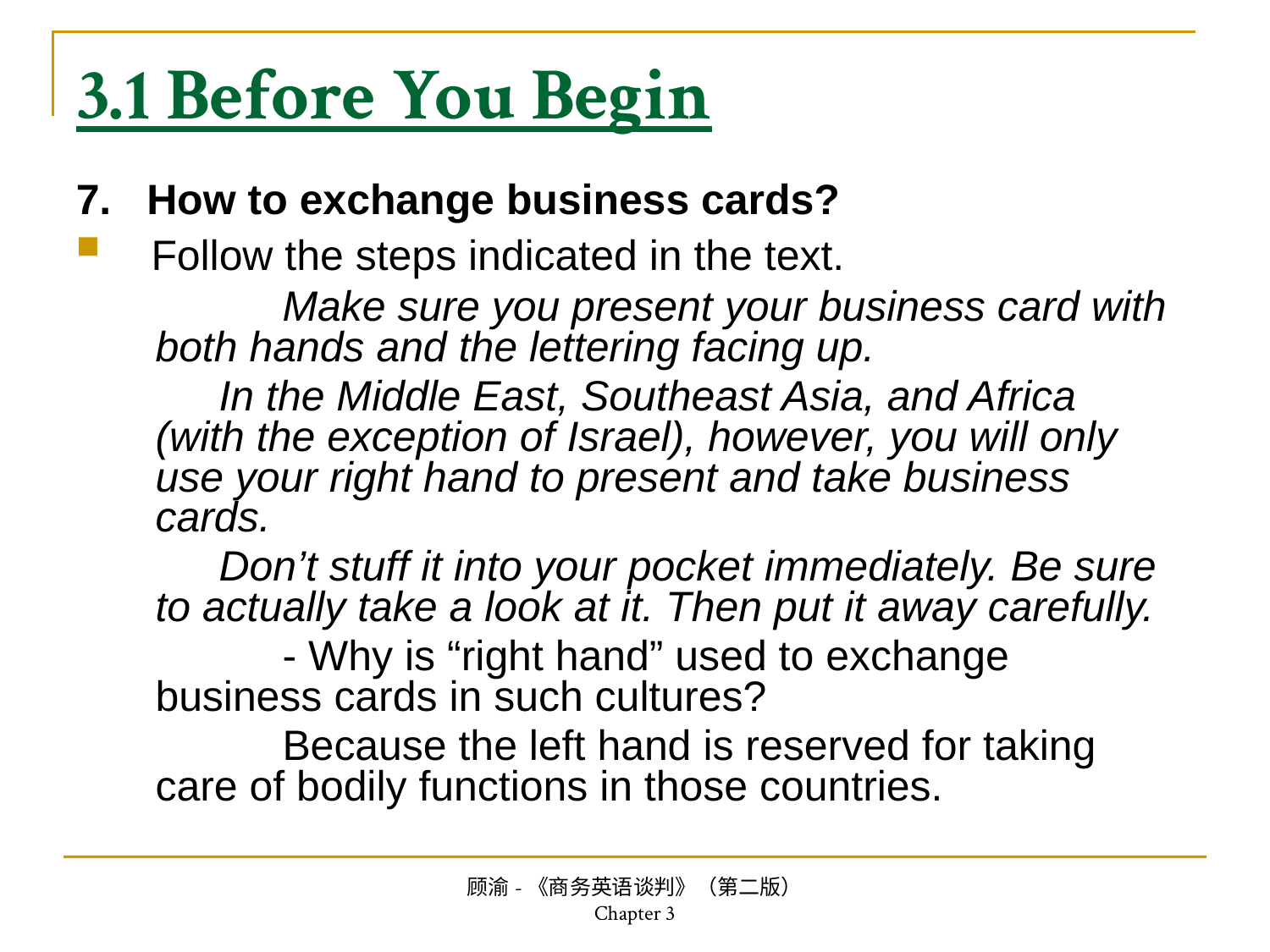

# 3.1 Before You Begin
7.   How to exchange business cards?
  Follow the steps indicated in the text.
		Make sure you present your business card with both hands and the lettering facing up.
In the Middle East, Southeast Asia, and Africa (with the exception of Israel), however, you will only use your right hand to present and take business cards.
Don’t stuff it into your pocket immediately. Be sure to actually take a look at it. Then put it away carefully.
		- Why is “right hand” used to exchange business cards in such cultures?
		Because the left hand is reserved for taking care of bodily functions in those countries.

10
顾渝-《商务英语谈判》（第二版） Chapter 3